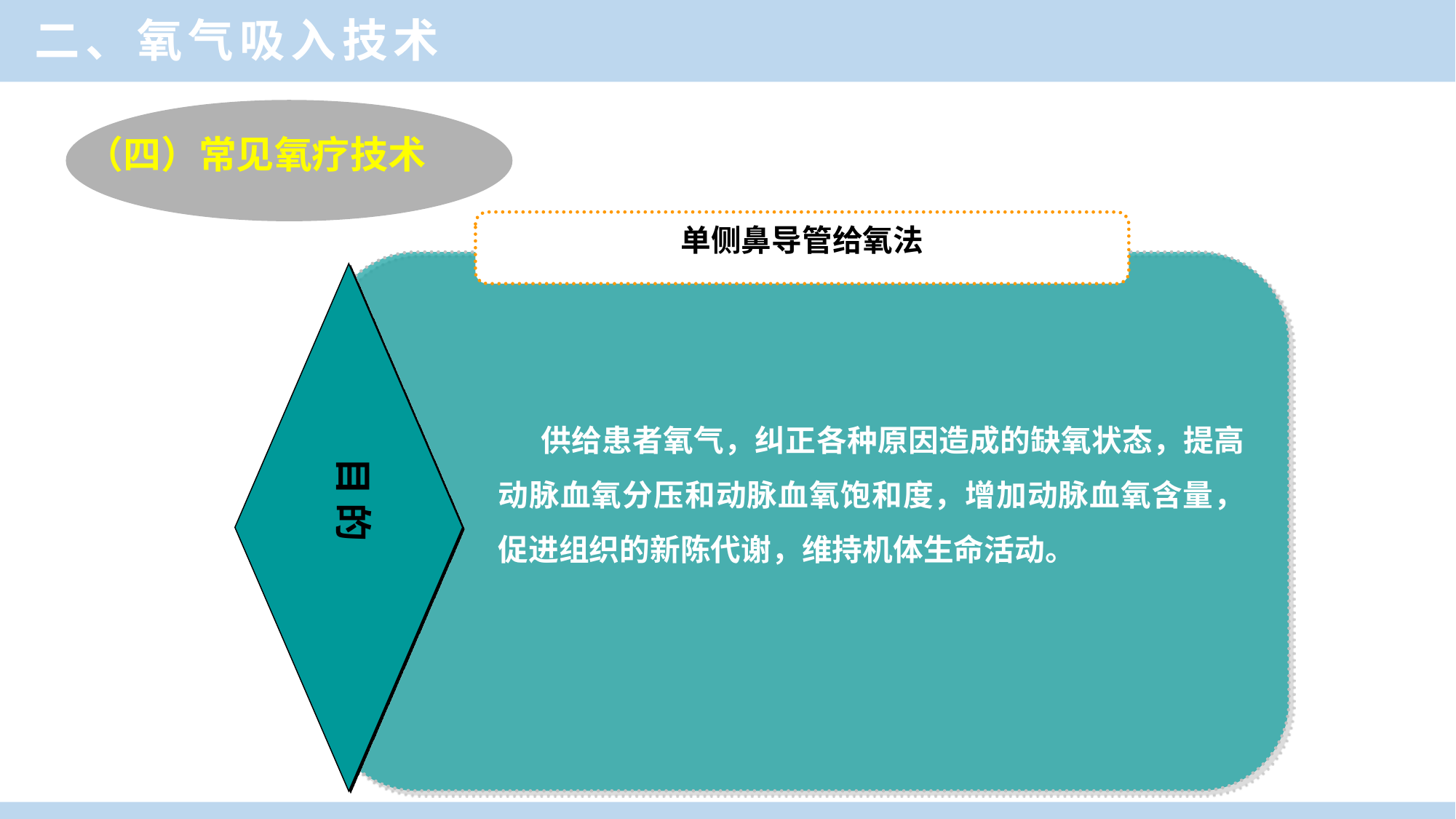

二、氧气吸入技术

（四）常见氧疗技术
单侧鼻导管给氧法

     供给患者氧气，纠正各种原因造成的缺氧状态，提高动脉血氧分压和动脉血氧饱和度，增加动脉血氧含量，促进组织的新陈代谢，维持机体生命活动。
目 的